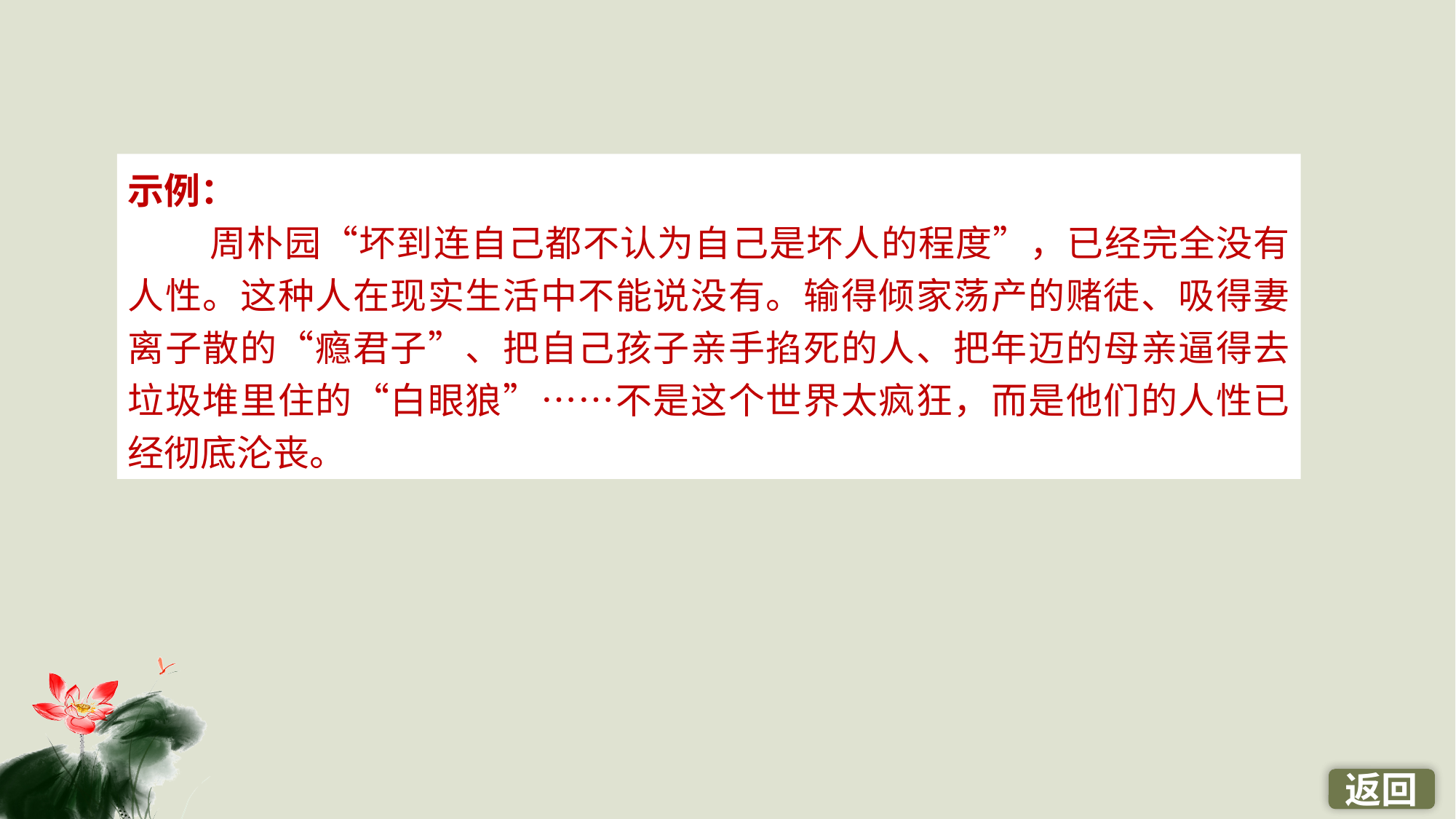

示例：
        周朴园“坏到连自己都不认为自己是坏人的程度”，已经完全没有人性。这种人在现实生活中不能说没有。输得倾家荡产的赌徒、吸得妻离子散的“瘾君子”、把自己孩子亲手掐死的人、把年迈的母亲逼得去垃圾堆里住的“白眼狼”……不是这个世界太疯狂，而是他们的人性已经彻底沦丧。
返回